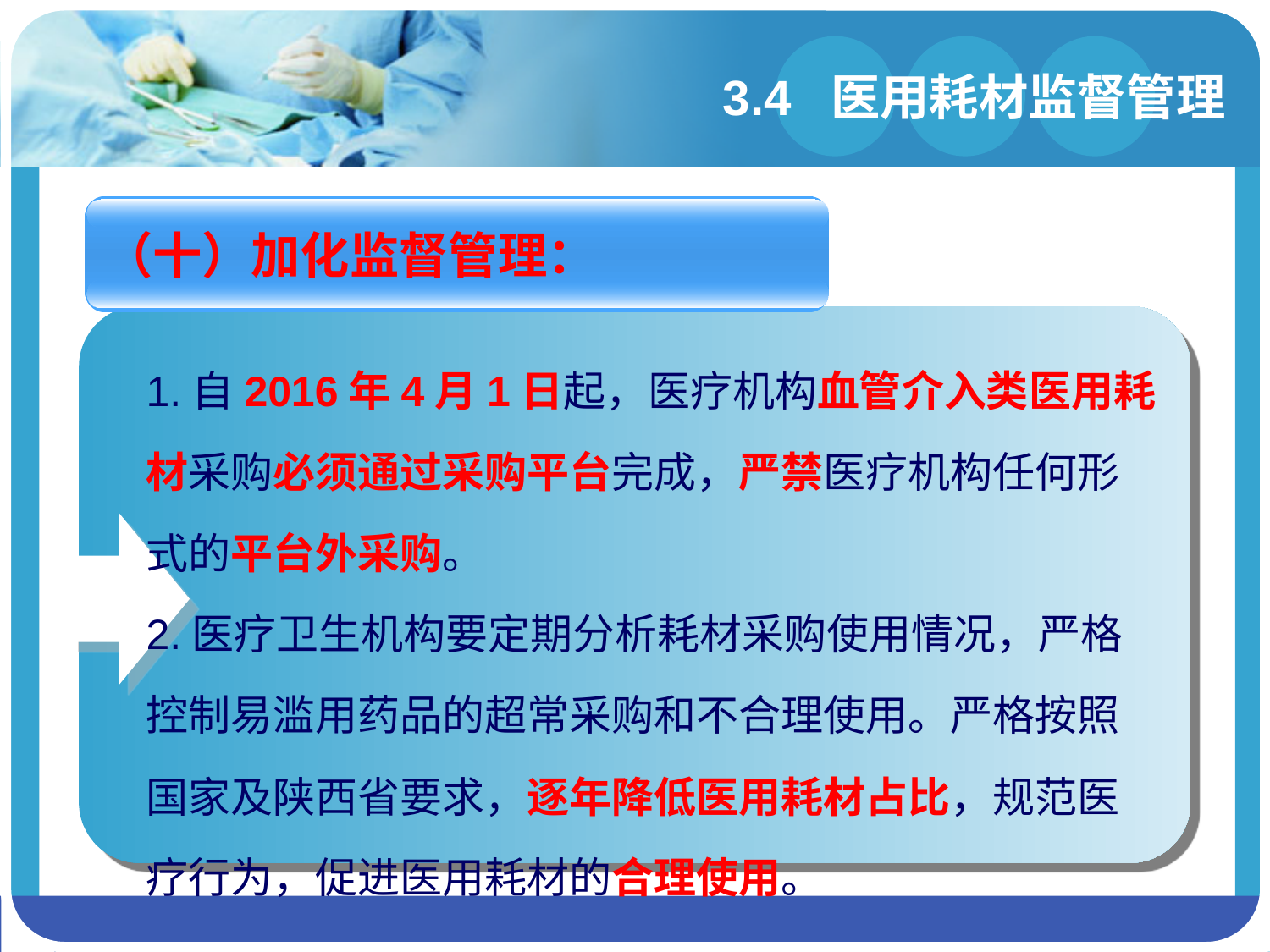

# 3.4  医用耗材监督管理
（十）加化监督管理：

1.自2016年4月1日起，医疗机构血管介入类医用耗材采购必须通过采购平台完成，严禁医疗机构任何形式的平台外采购。
2.医疗卫生机构要定期分析耗材采购使用情况，严格控制易滥用药品的超常采购和不合理使用。严格按照国家及陕西省要求，逐年降低医用耗材占比，规范医疗行为，促进医用耗材的合理使用。